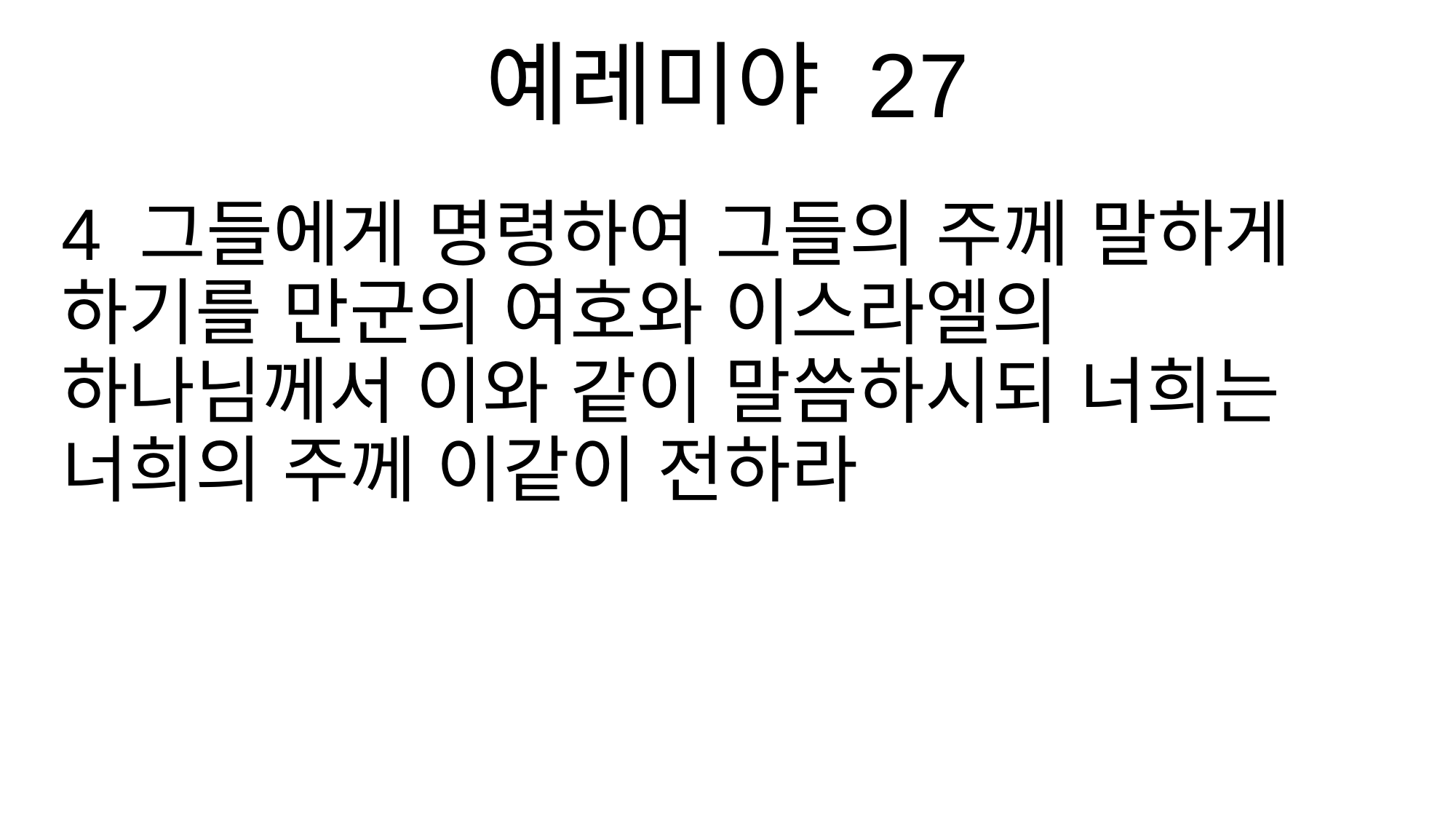

예레미야 27
4 그들에게 명령하여 그들의 주께 말하게 하기를 만군의 여호와 이스라엘의 하나님께서 이와 같이 말씀하시되 너희는 너희의 주께 이같이 전하라